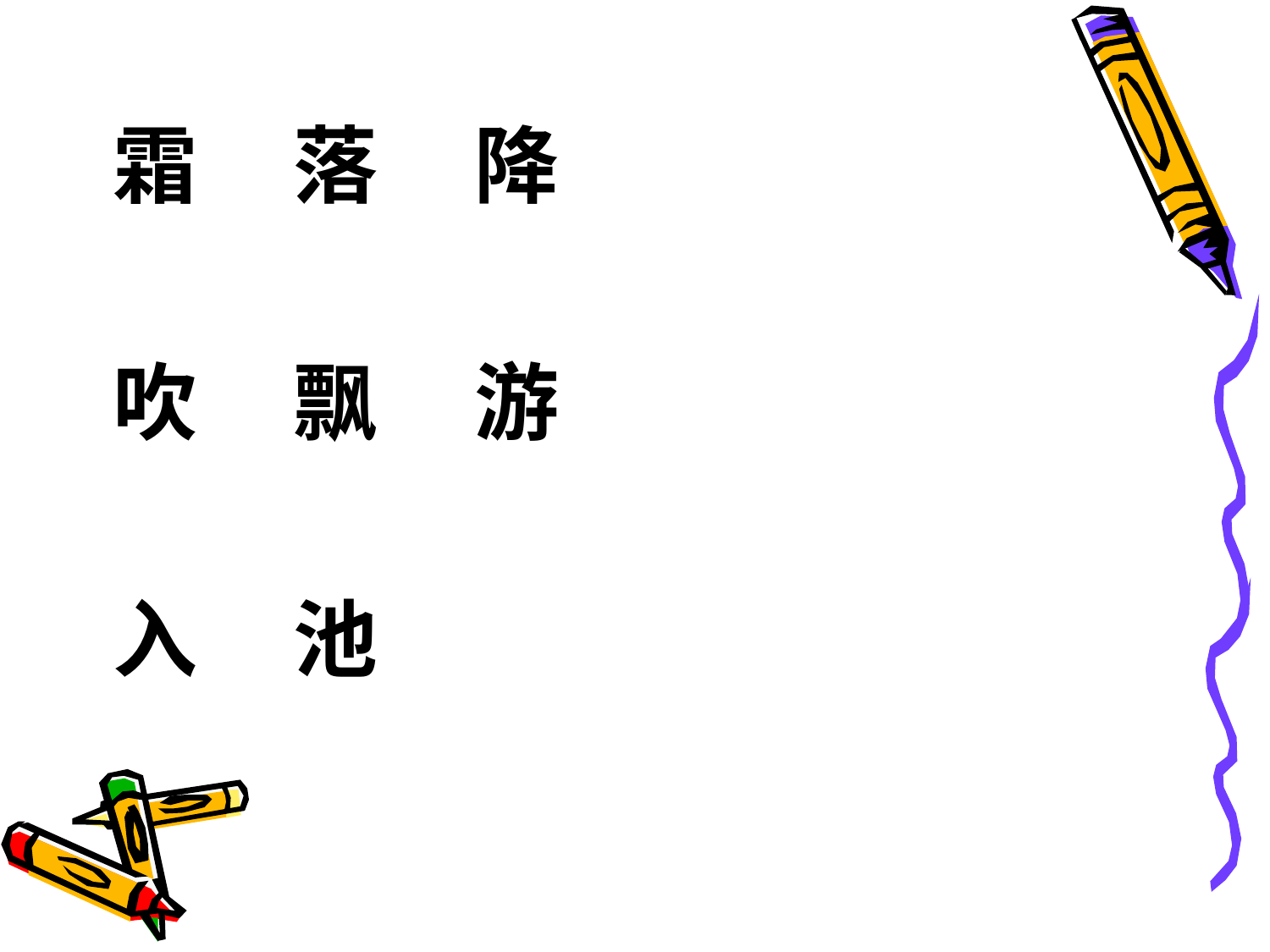

霜     落     降

       吹     飘     游

       入     池